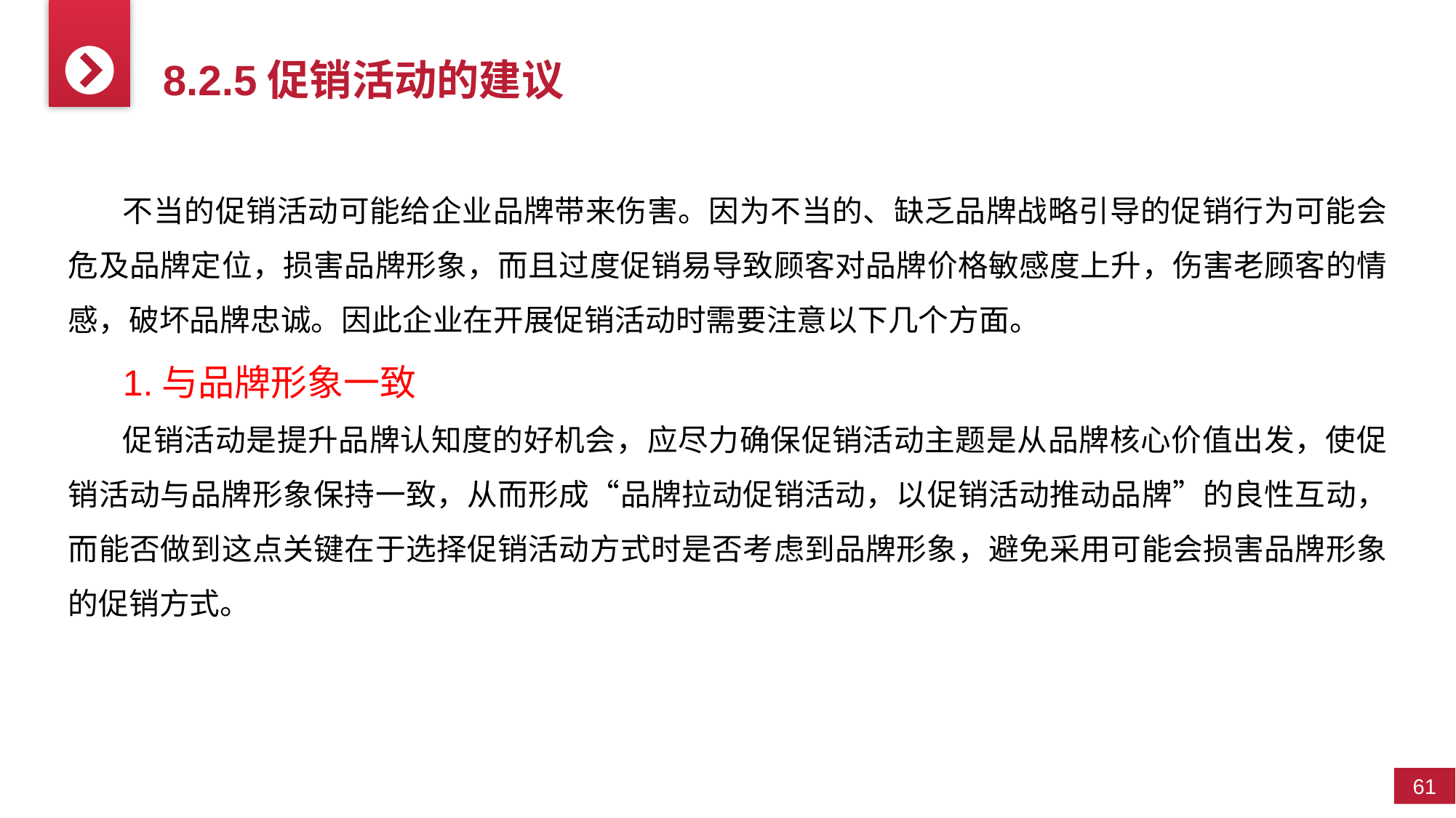

8.2.5促销活动的建议
不当的促销活动可能给企业品牌带来伤害。因为不当的、缺乏品牌战略引导的促销行为可能会危及品牌定位，损害品牌形象，而且过度促销易导致顾客对品牌价格敏感度上升，伤害老顾客的情感，破坏品牌忠诚。因此企业在开展促销活动时需要注意以下几个方面。
1.与品牌形象一致
促销活动是提升品牌认知度的好机会，应尽力确保促销活动主题是从品牌核心价值出发，使促销活动与品牌形象保持一致，从而形成“品牌拉动促销活动，以促销活动推动品牌”的良性互动，而能否做到这点关键在于选择促销活动方式时是否考虑到品牌形象，避免采用可能会损害品牌形象的促销方式。